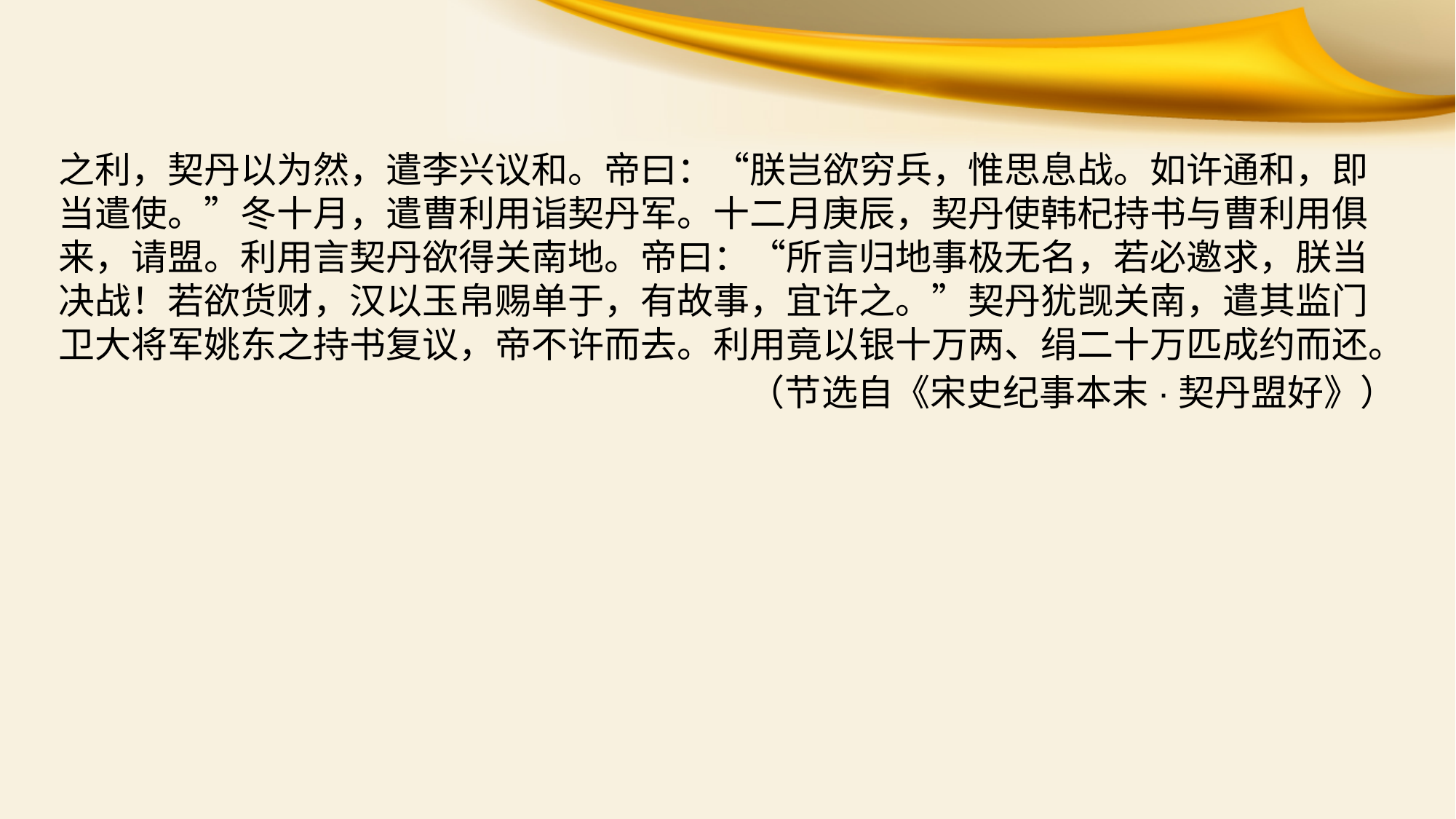

之利，契丹以为然，遣李兴议和。帝曰：“朕岂欲穷兵，惟思息战。如许通和，即当遣使。”冬十月，遣曹利用诣契丹军。十二月庚辰，契丹使韩杞持书与曹利用俱来，请盟。利用言契丹欲得关南地。帝曰：“所言归地事极无名，若必邀求，朕当决战！若欲货财，汉以玉帛赐单于，有故事，宜许之。”契丹犹觊关南，遣其监门卫大将军姚东之持书复议，帝不许而去。利用竟以银十万两、绢二十万匹成约而还。
                   （节选自《宋史纪事本末·契丹盟好》）